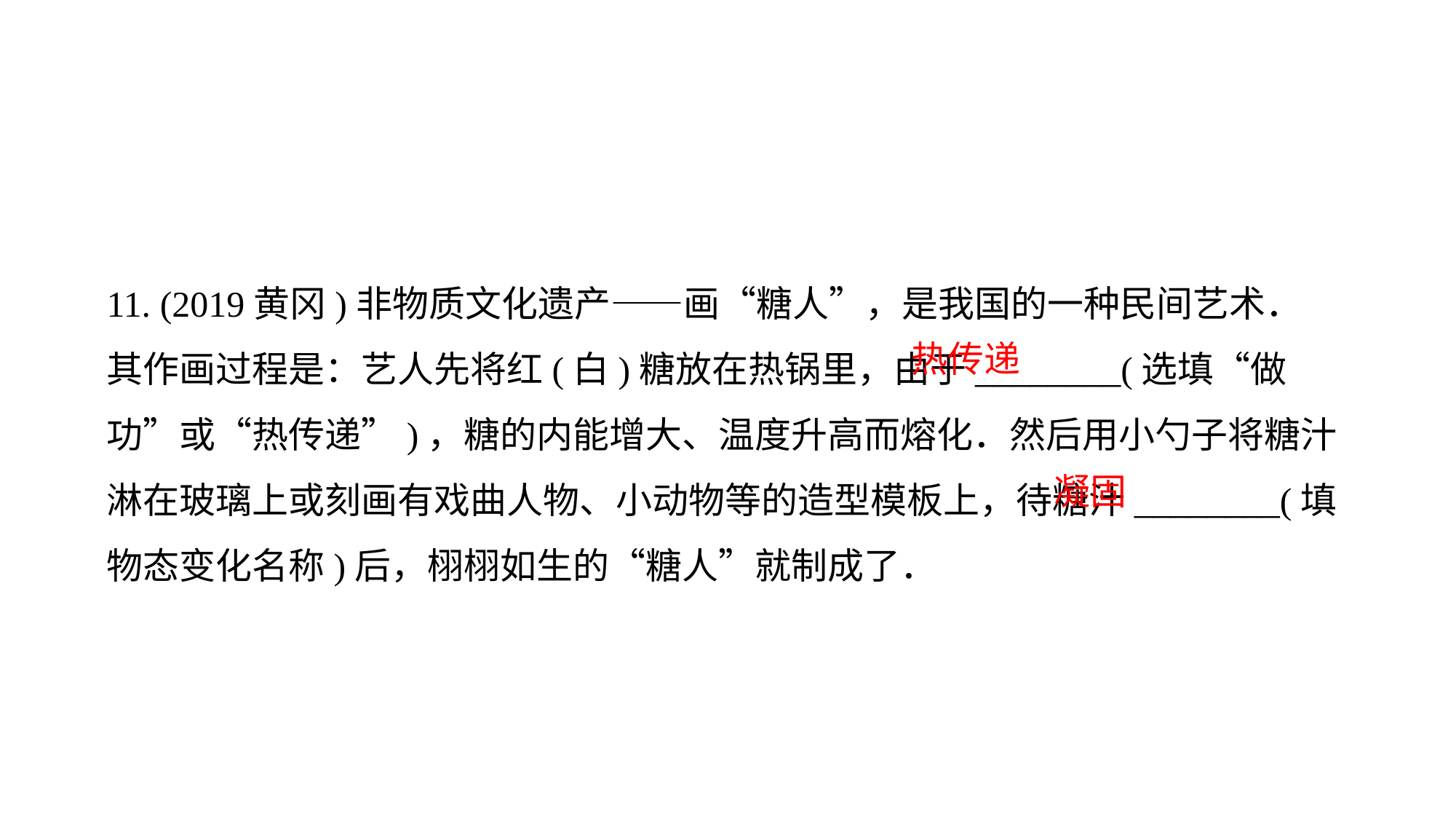

11. (2019黄冈)非物质文化遗产——画“糖人”，是我国的一种民间艺术．其作画过程是：艺人先将红(白)糖放在热锅里，由于________(选填“做功”或“热传递”)，糖的内能增大、温度升高而熔化．然后用小勺子将糖汁淋在玻璃上或刻画有戏曲人物、小动物等的造型模板上，待糖汁________(填物态变化名称)后，栩栩如生的“糖人”就制成了．
热传递
凝固